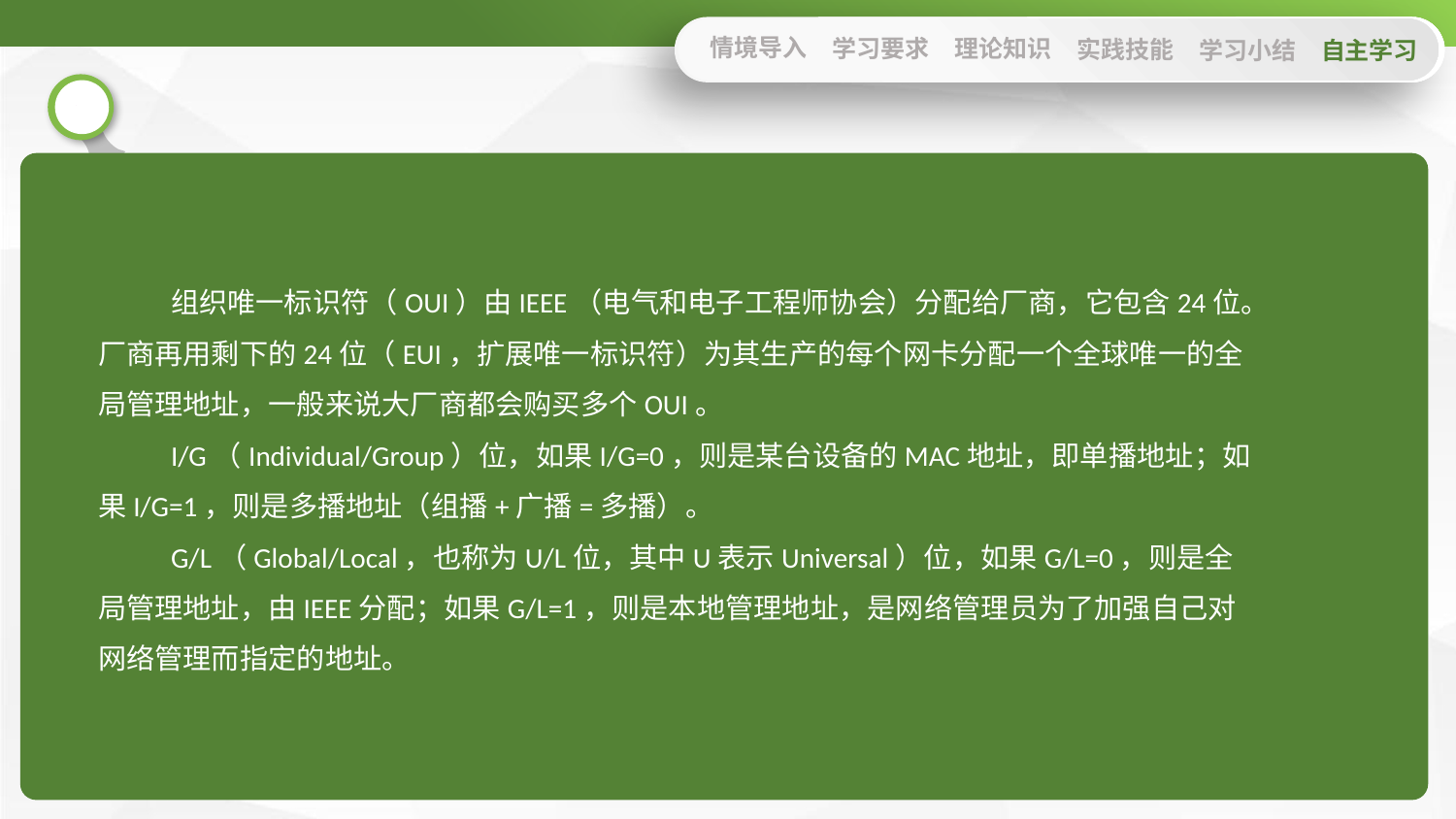

情境导入
学习要求
理论知识
实践技能
学习小结
自主学习
组织唯一标识符（OUI）由IEEE（电气和电子工程师协会）分配给厂商，它包含24位。厂商再用剩下的24位（EUI，扩展唯一标识符）为其生产的每个网卡分配一个全球唯一的全局管理地址，一般来说大厂商都会购买多个OUI。
I/G（Individual/Group）位，如果I/G=0，则是某台设备的MAC地址，即单播地址；如果I/G=1，则是多播地址（组播+广播=多播）。
G/L（Global/Local，也称为U/L位，其中U表示Universal）位，如果G/L=0，则是全局管理地址，由IEEE分配；如果G/L=1，则是本地管理地址，是网络管理员为了加强自己对网络管理而指定的地址。